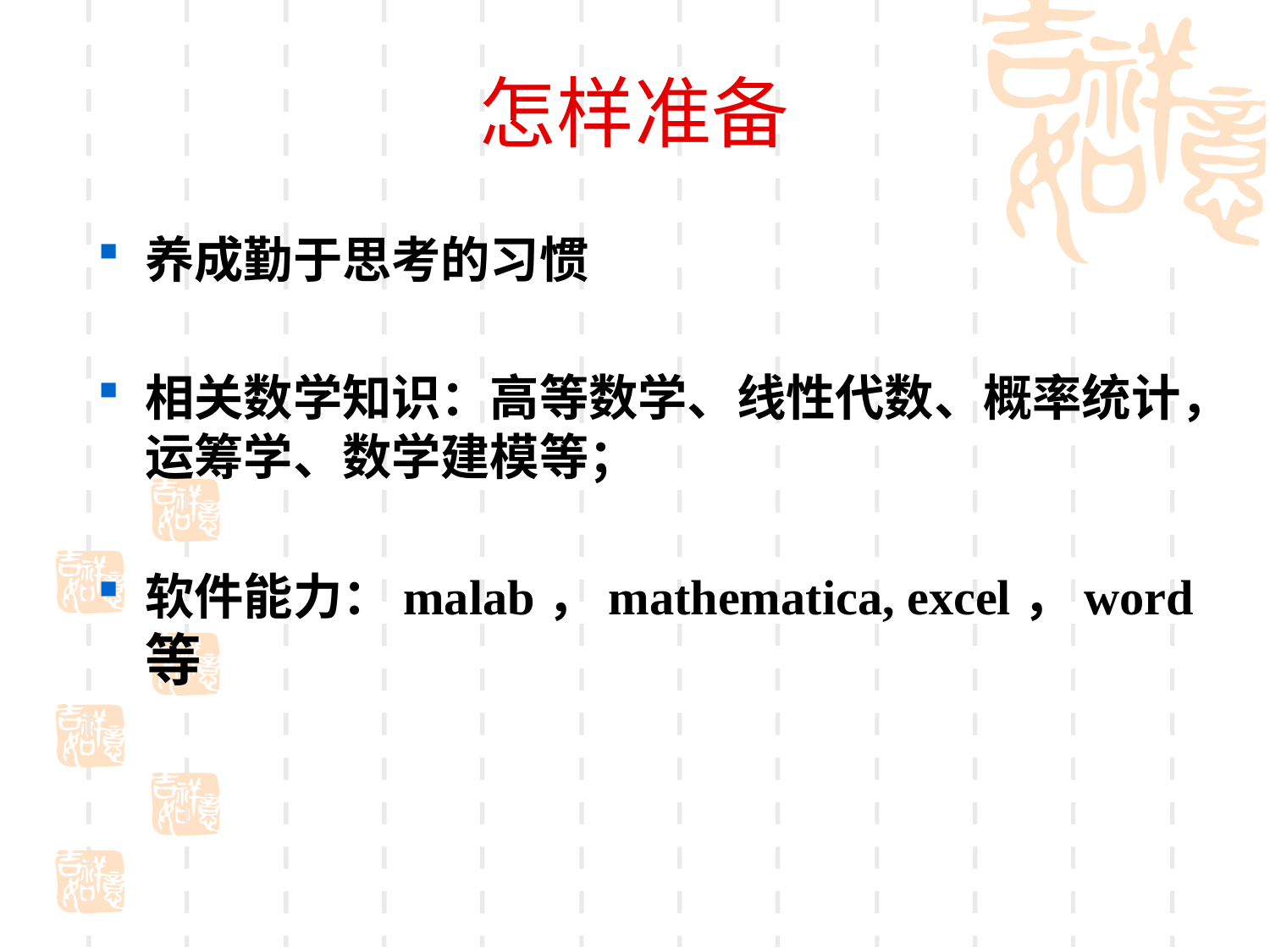

# 怎样准备
养成勤于思考的习惯

相关数学知识：高等数学、线性代数、概率统计，运筹学、数学建模等；

软件能力：malab，mathematica, excel，word等